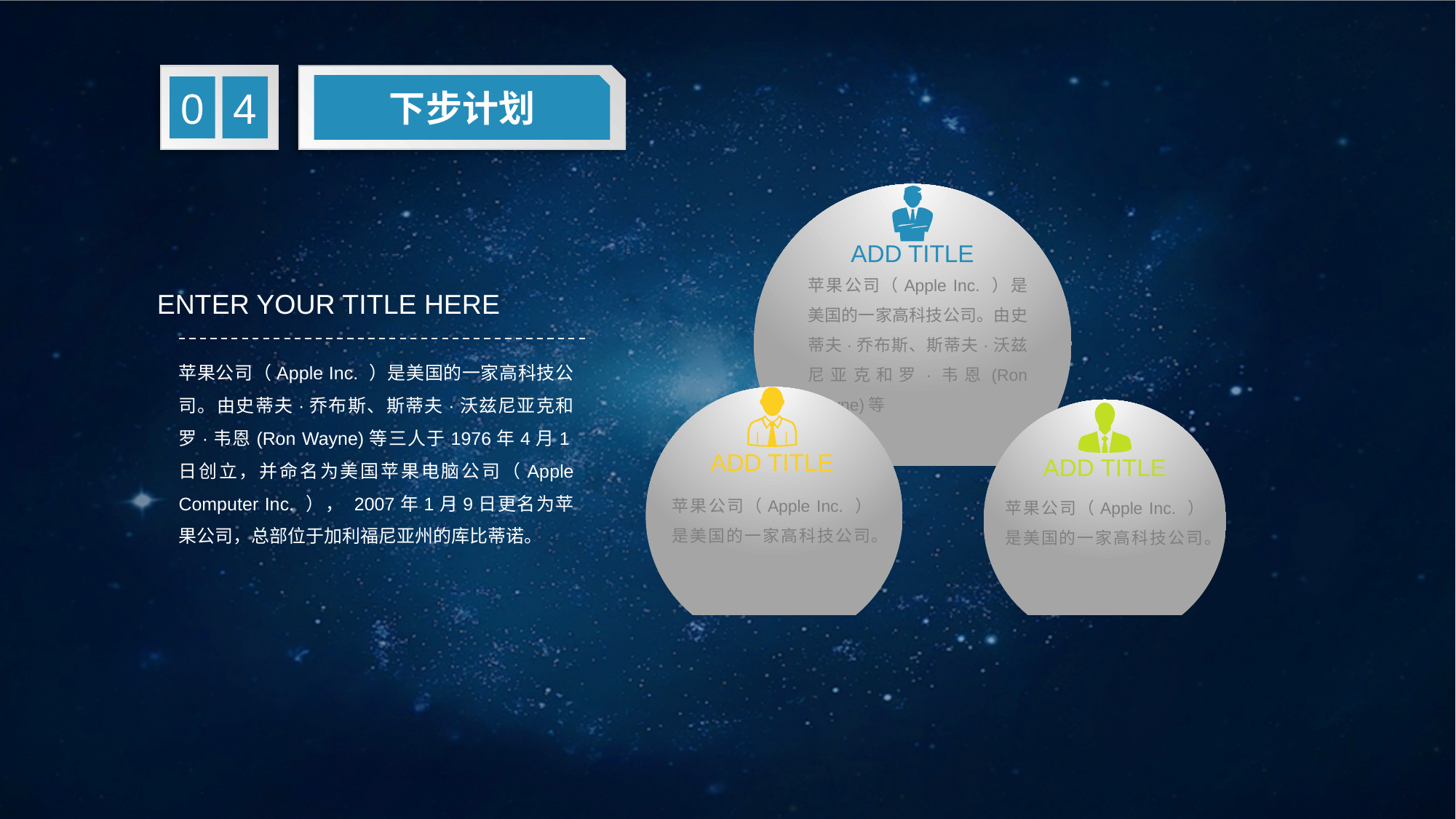

下步计划

4

0

ADD TITLE
苹果公司（Apple Inc. ）是美国的一家高科技公司。由史蒂夫·乔布斯、斯蒂夫·沃兹尼亚克和罗·韦恩(Ron Wayne)等
ENTER YOUR TITLE HERE
苹果公司（Apple Inc. ）是美国的一家高科技公司。由史蒂夫·乔布斯、斯蒂夫·沃兹尼亚克和罗·韦恩(Ron Wayne)等三人于1976年4月1日创立，并命名为美国苹果电脑公司（Apple Computer Inc. ）， 2007年1月9日更名为苹果公司，总部位于加利福尼亚州的库比蒂诺。

ADD TITLE
苹果公司（Apple Inc. ）是美国的一家高科技公司。

ADD TITLE
苹果公司（Apple Inc. ）是美国的一家高科技公司。